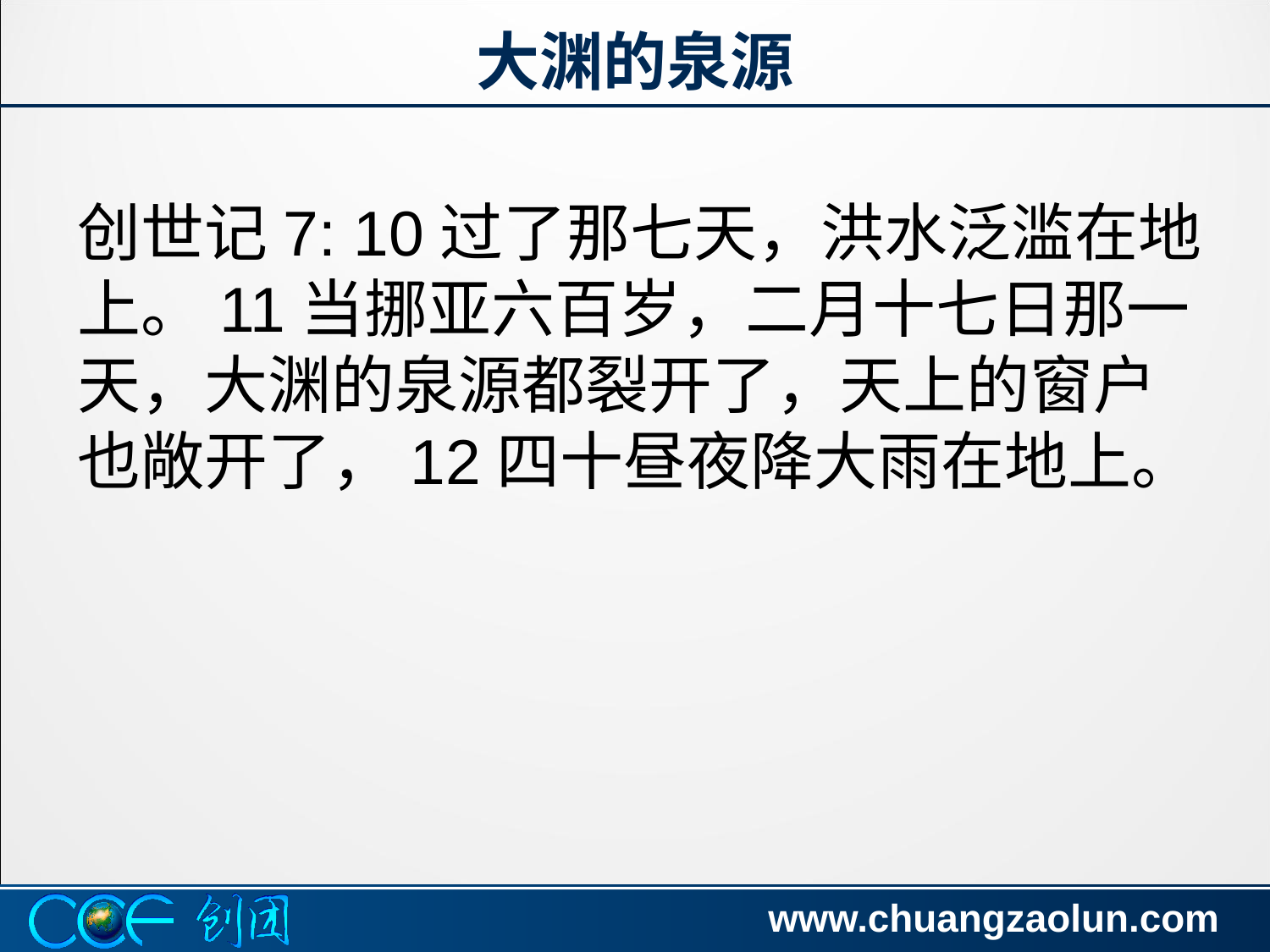

# 大渊的泉源
创世记7: 10过了那七天，洪水泛滥在地上。11当挪亚六百岁，二月十七日那一天，大渊的泉源都裂开了，天上的窗户也敞开了，12四十昼夜降大雨在地上。